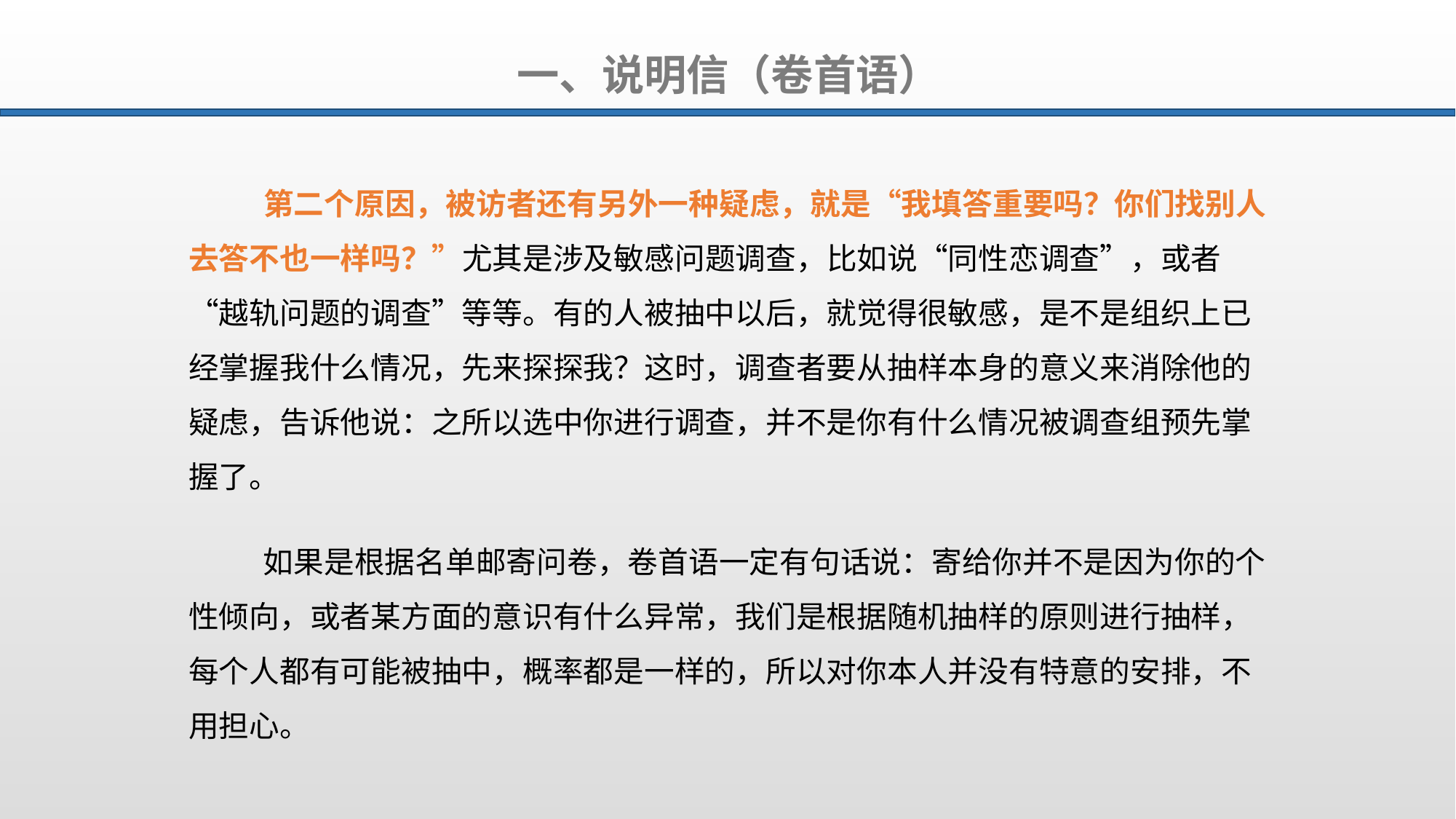

一、说明信（卷首语）

 第二个原因，被访者还有另外一种疑虑，就是“我填答重要吗？你们找别人去答不也一样吗？”尤其是涉及敏感问题调查，比如说“同性恋调查”，或者“越轨问题的调查”等等。有的人被抽中以后，就觉得很敏感，是不是组织上已经掌握我什么情况，先来探探我？这时，调查者要从抽样本身的意义来消除他的疑虑，告诉他说：之所以选中你进行调查，并不是你有什么情况被调查组预先掌握了。
 如果是根据名单邮寄问卷，卷首语一定有句话说：寄给你并不是因为你的个性倾向，或者某方面的意识有什么异常，我们是根据随机抽样的原则进行抽样，每个人都有可能被抽中，概率都是一样的，所以对你本人并没有特意的安排，不用担心。